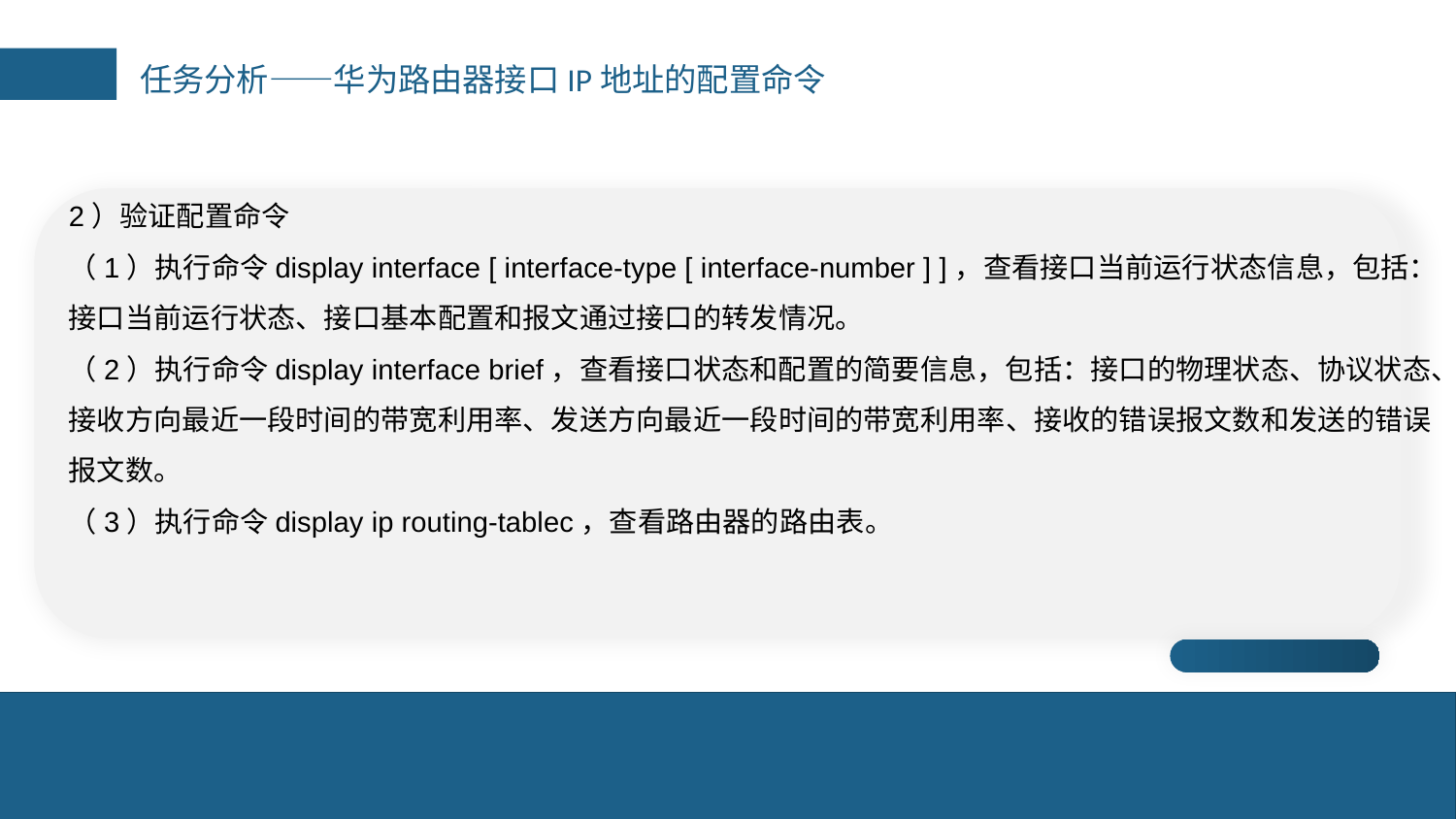

任务分析——华为路由器接口IP地址的配置命令
2）验证配置命令
（1）执行命令display interface [ interface-type [ interface-number ] ]，查看接口当前运行状态信息，包括：接口当前运行状态、接口基本配置和报文通过接口的转发情况。
（2）执行命令display interface brief，查看接口状态和配置的简要信息，包括：接口的物理状态、协议状态、接收方向最近一段时间的带宽利用率、发送方向最近一段时间的带宽利用率、接收的错误报文数和发送的错误报文数。
（3）执行命令display ip routing-tablec，查看路由器的路由表。